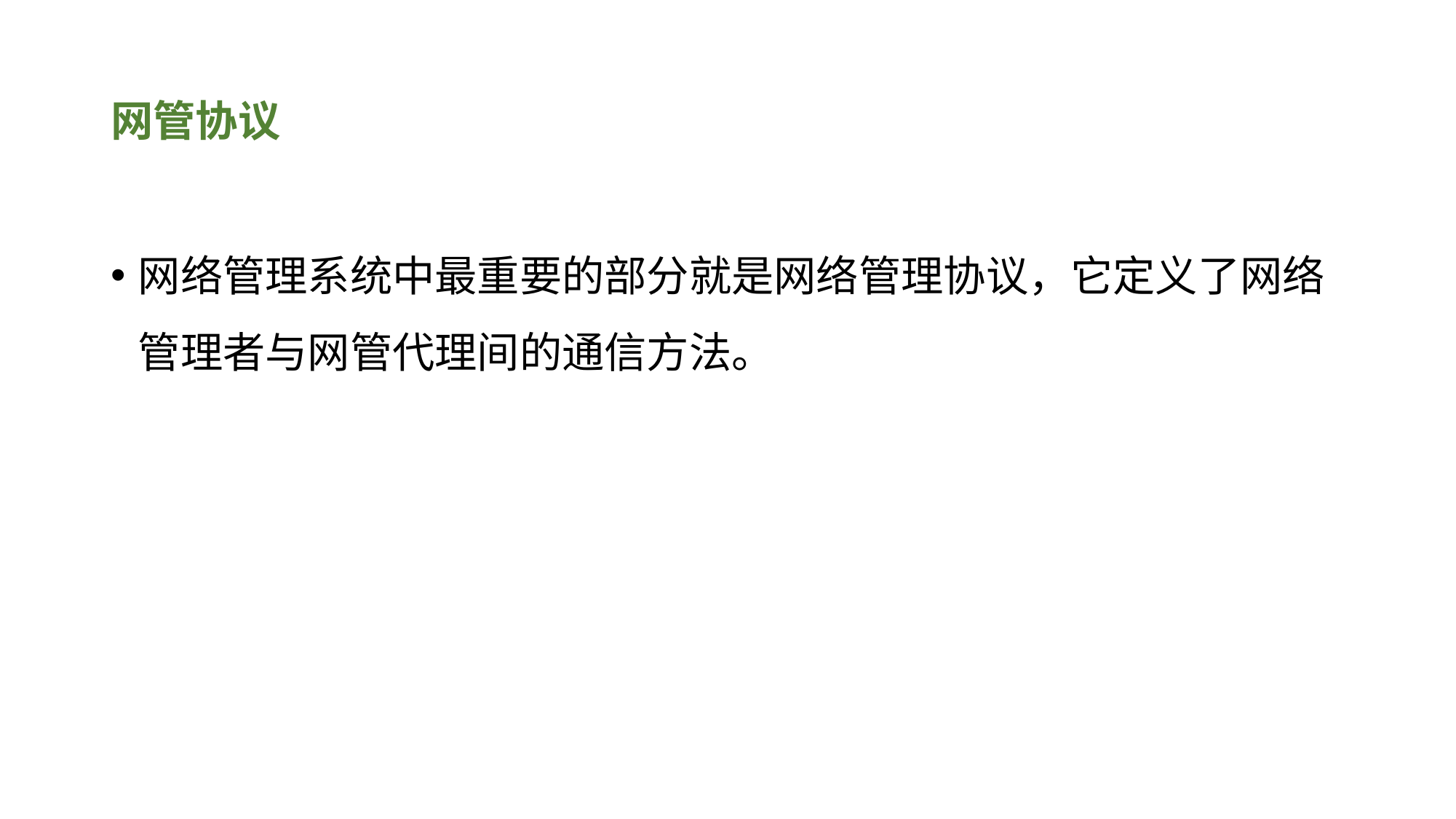

# 网管协议
网络管理系统中最重要的部分就是网络管理协议，它定义了网络管理者与网管代理间的通信方法。